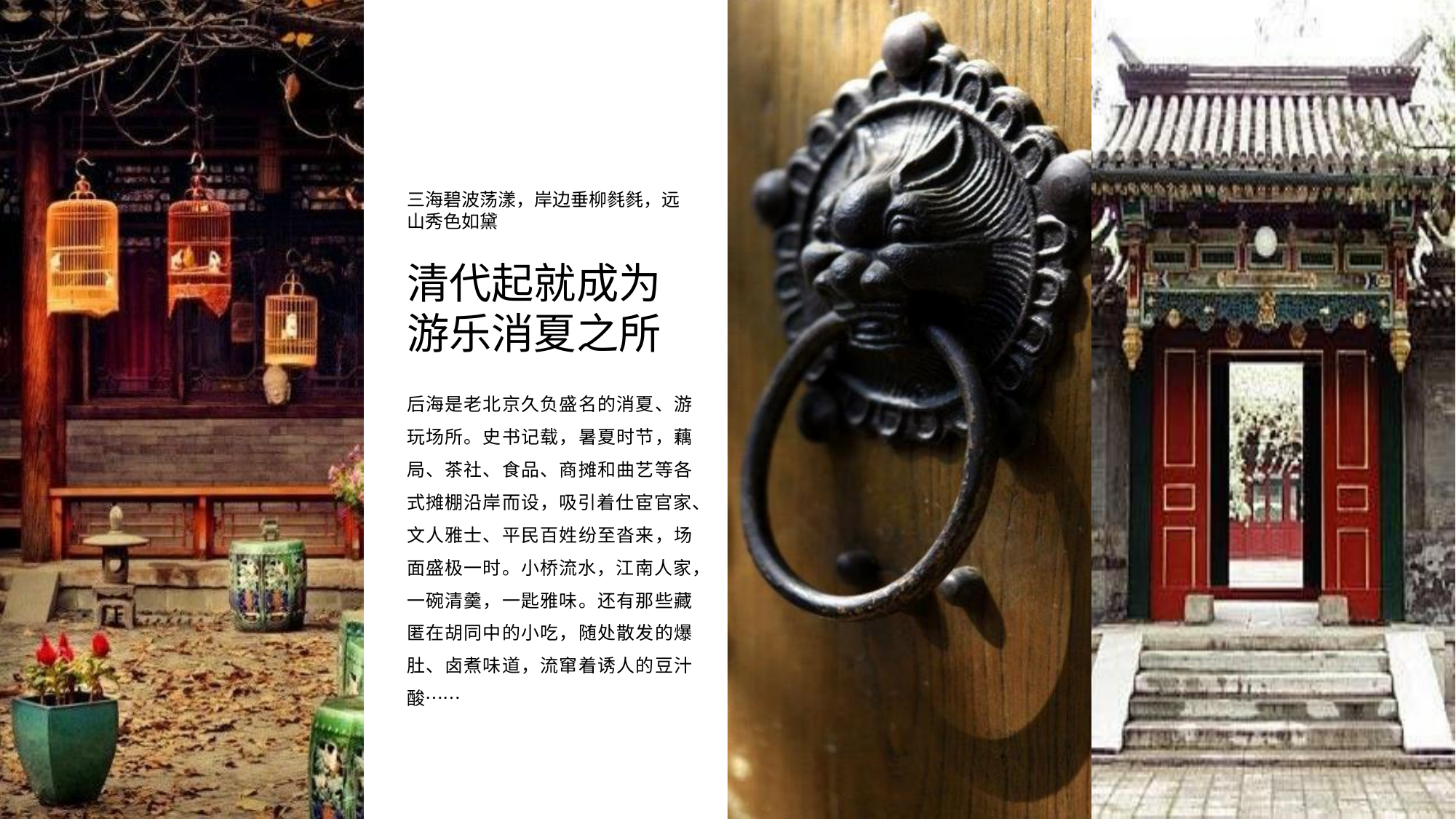

三海碧波荡漾，岸边垂柳毵毵，远山秀色如黛
清代起就成为游乐消夏之所
后海是老北京久负盛名的消夏、游玩场所。史书记载，暑夏时节，藕局、茶社、食品、商摊和曲艺等各式摊棚沿岸而设，吸引着仕宦官家、文人雅士、平民百姓纷至沓来，场面盛极一时。小桥流水，江南人家，一碗清羹，一匙雅味。还有那些藏匿在胡同中的小吃，随处散发的爆肚、卤煮味道，流窜着诱人的豆汁酸……